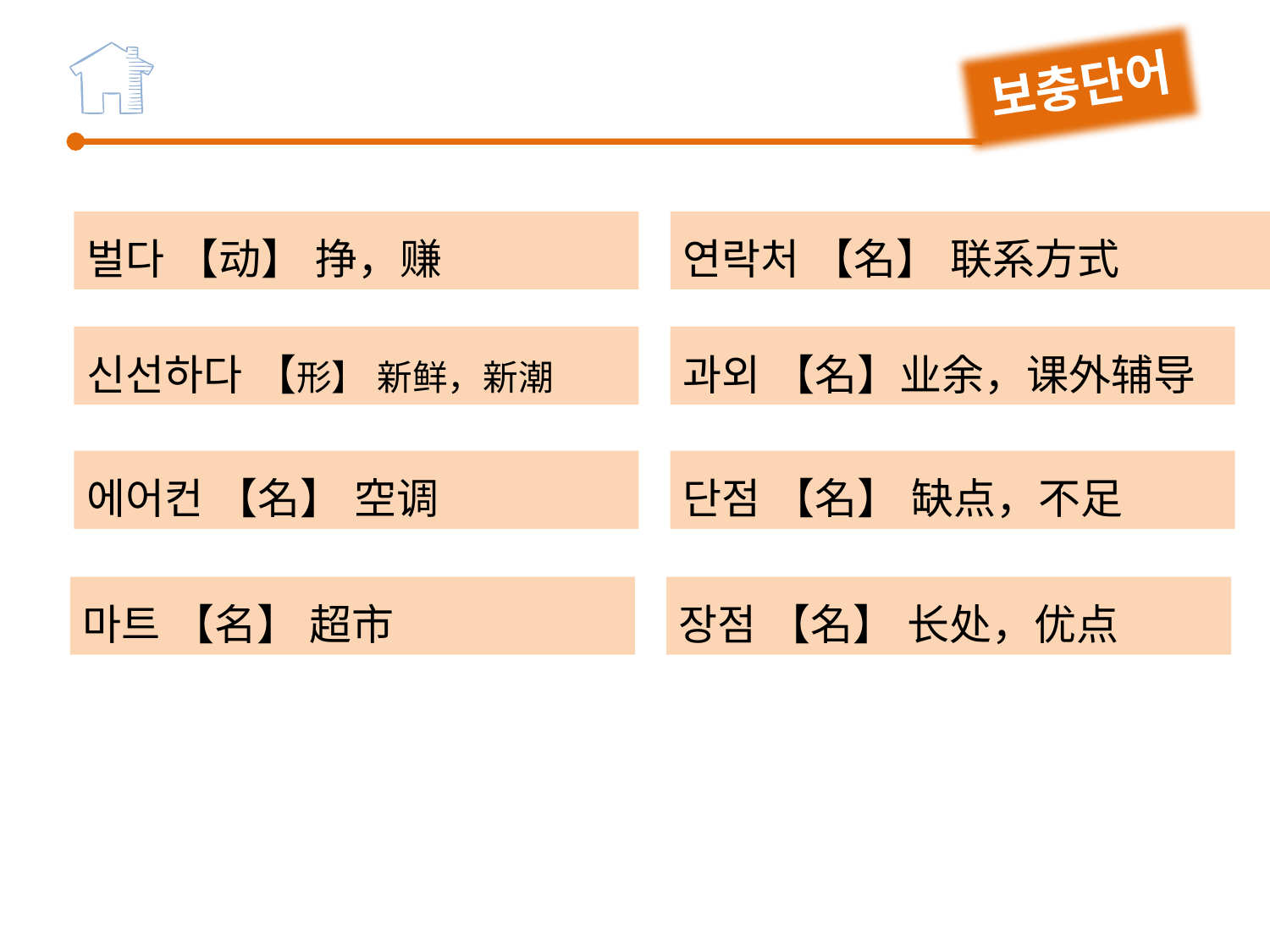

보충단어

벌다 【动】 挣，赚
신선하다 【形】 新鲜，新潮
에어컨 【名】 空调
마트 【名】 超市
연락처 【名】 联系方式
과외 【名】业余，课外辅导
단점 【名】 缺点，不足
장점 【名】 长处，优点